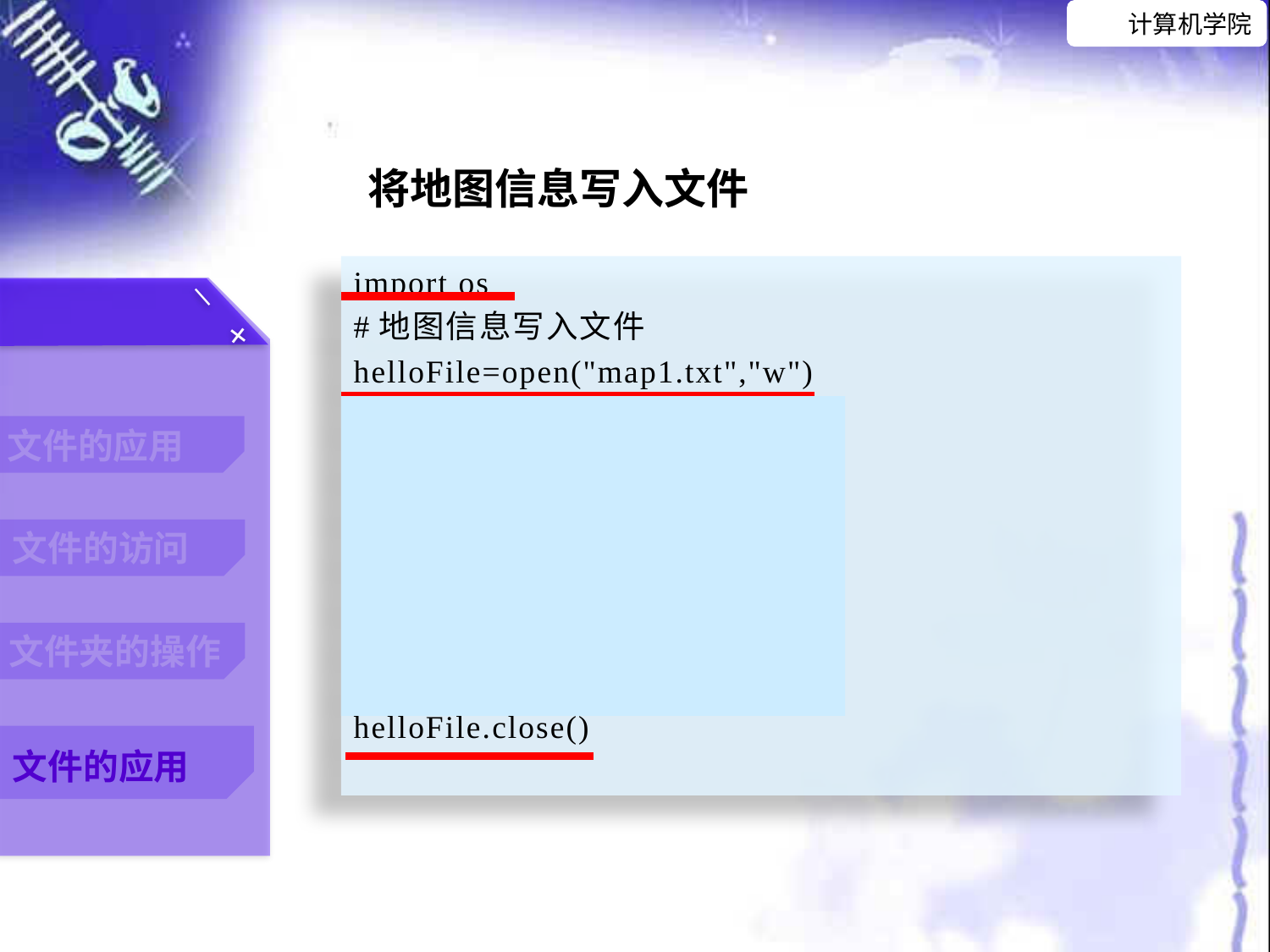

将地图信息写入文件
import os
#地图信息写入文件
helloFile=open("map1.txt","w")
helloFile.write("0,0,0,3,3,0,0\n")
helloFile.write("3,3,0,3,4,0,0\n")
helloFile.write("1,3,3,2,3,3,0\n")
helloFile.write("4,2,0,3,3,3,0\n")
helloFile.write("3,3,3,0,3,3,0\n")
helloFile.write("3,3,3,0,0,3,0\n")
helloFile.write("3,0,0,0,0,0,0\n")
helloFile.close()